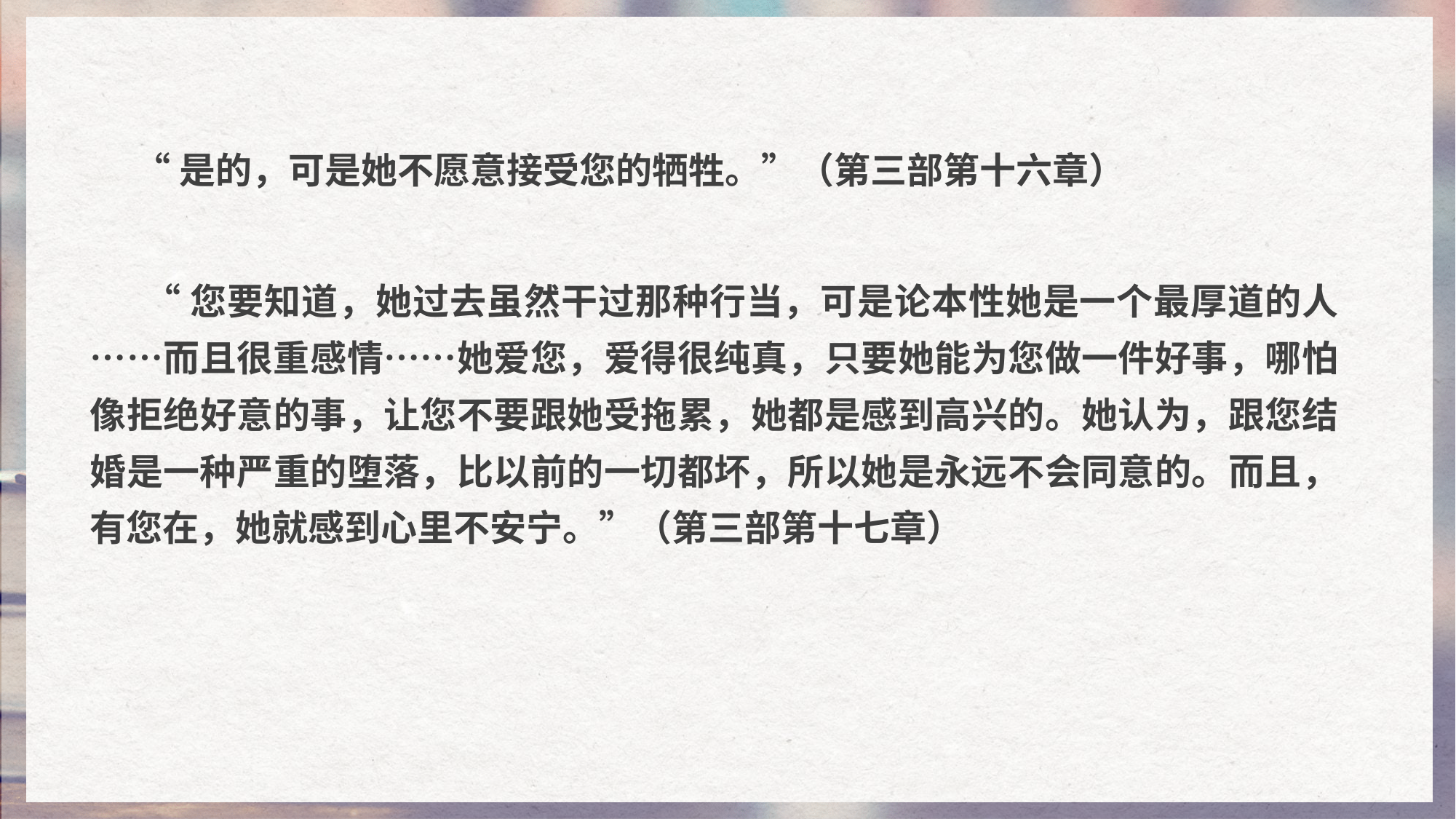

“是的，可是她不愿意接受您的牺牲。”（第三部第十六章）

“您要知道，她过去虽然干过那种行当，可是论本性她是一个最厚道的人……而且很重感情……她爱您，爱得很纯真，只要她能为您做一件好事，哪怕像拒绝好意的事，让您不要跟她受拖累，她都是感到高兴的。她认为，跟您结婚是一种严重的堕落，比以前的一切都坏，所以她是永远不会同意的。而且，有您在，她就感到心里不安宁。”（第三部第十七章）